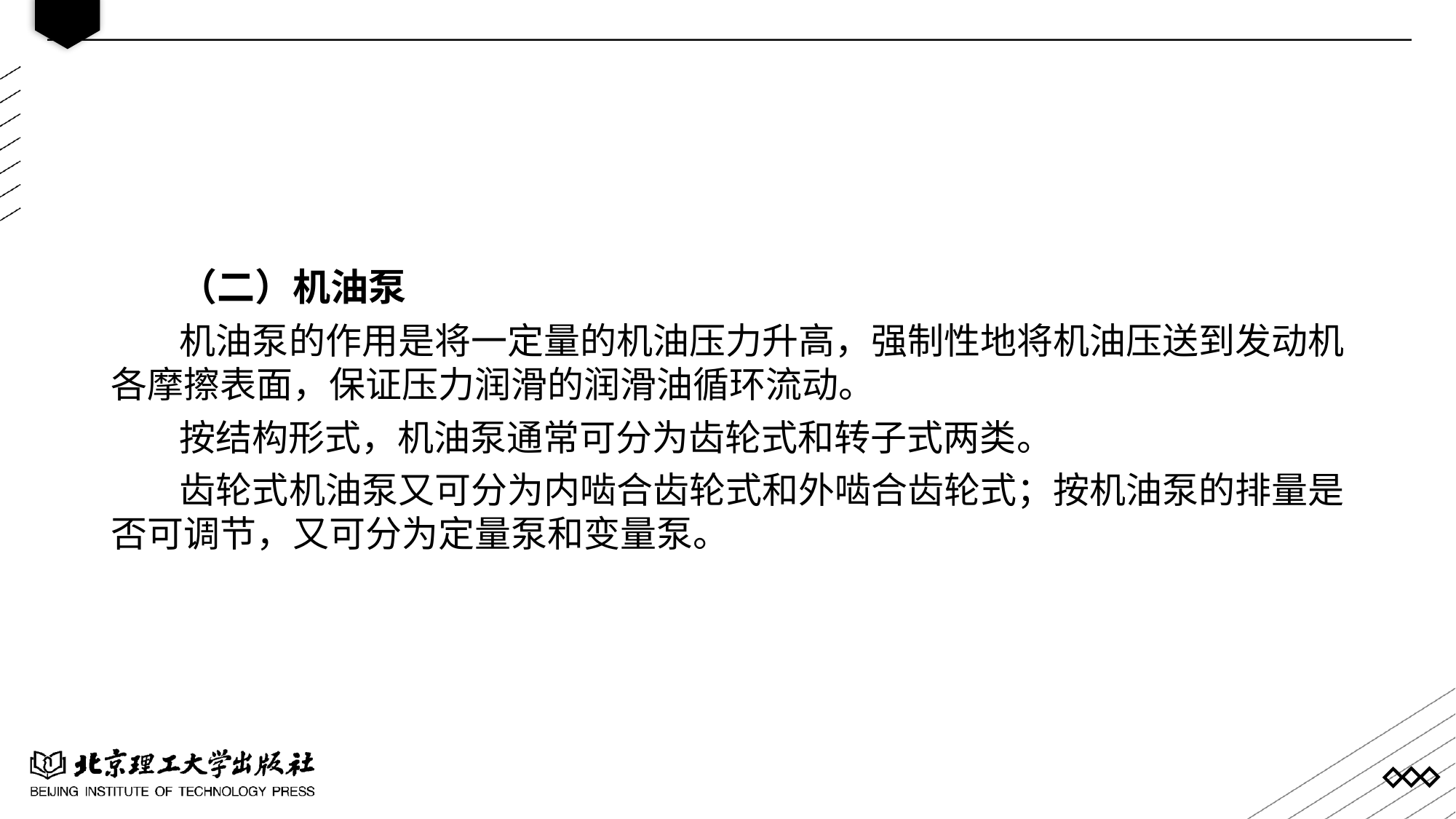

（二）机油泵
机油泵的作用是将一定量的机油压力升高，强制性地将机油压送到发动机各摩擦表面，保证压力润滑的润滑油循环流动。
按结构形式，机油泵通常可分为齿轮式和转子式两类。
齿轮式机油泵又可分为内啮合齿轮式和外啮合齿轮式；按机油泵的排量是否可调节，又可分为定量泵和变量泵。